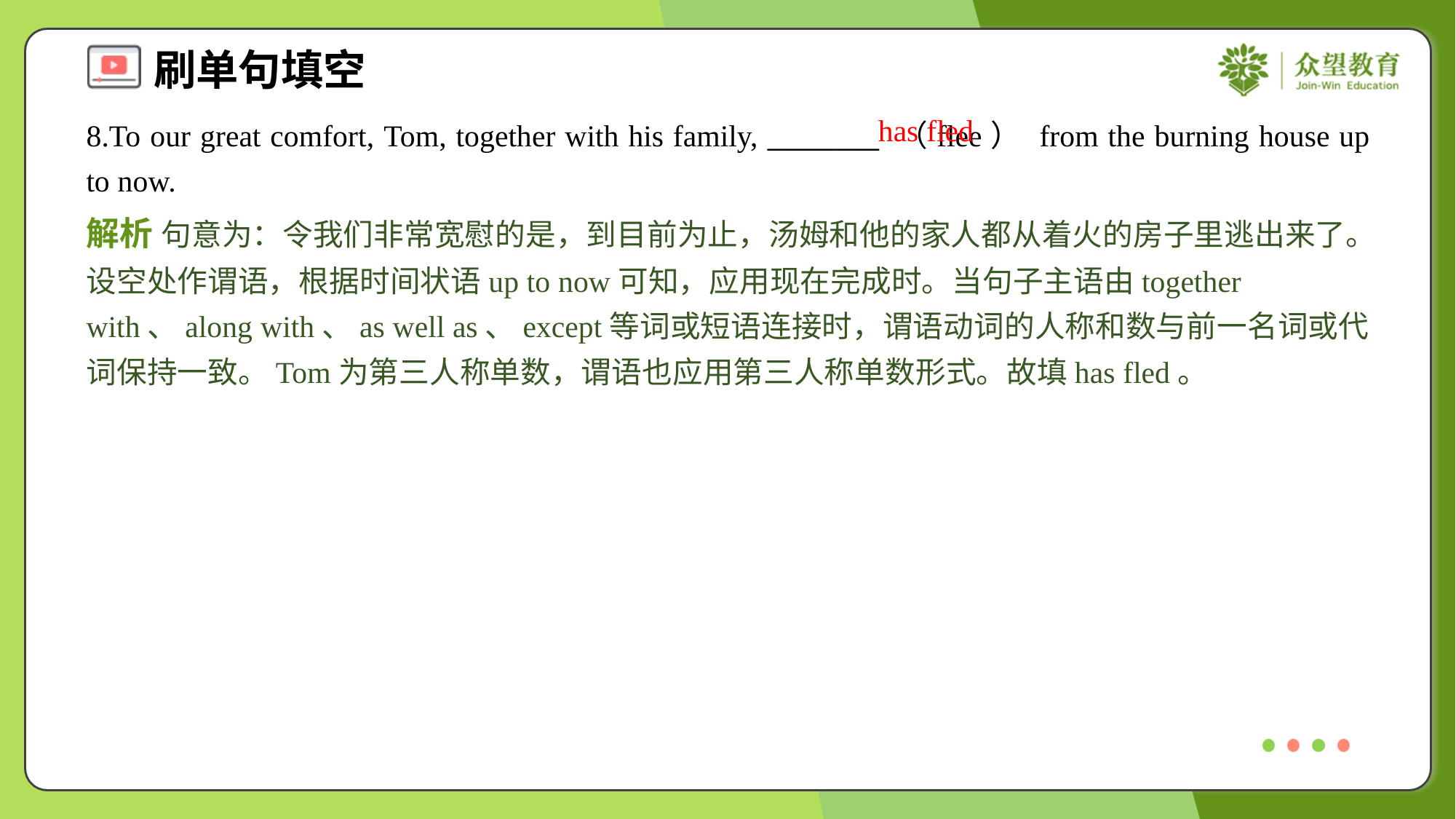

has fled
8.To our great comfort, Tom, together with his family, ________ （flee） from the burning house up to now.
解析 句意为：令我们非常宽慰的是，到目前为止，汤姆和他的家人都从着火的房子里逃出来了。设空处作谓语，根据时间状语up to now可知，应用现在完成时。当句子主语由together with、along with、as well as、except等词或短语连接时，谓语动词的人称和数与前一名词或代词保持一致。Tom为第三人称单数，谓语也应用第三人称单数形式。故填has fled。